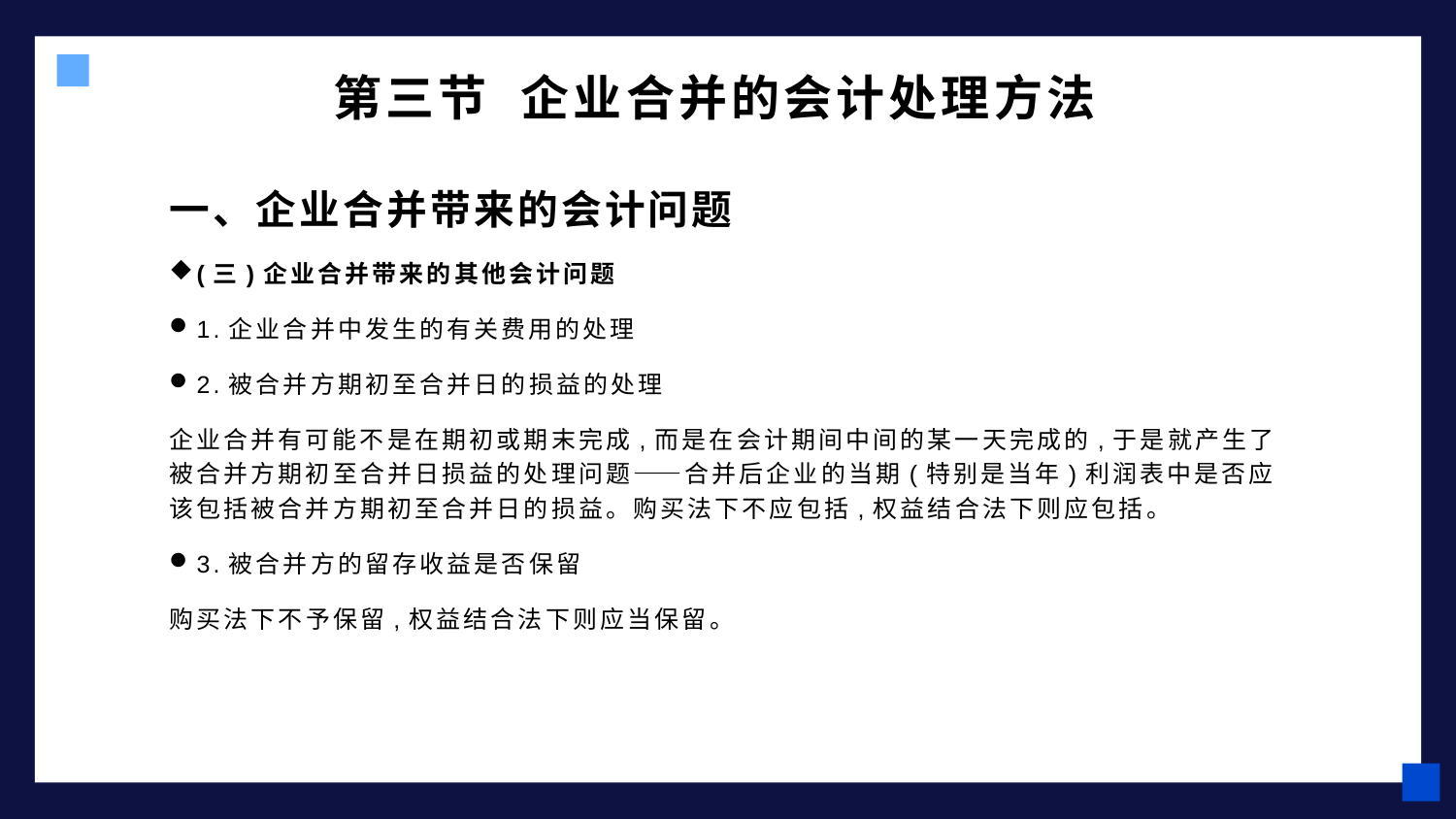

# 第三节  企业合并的会计处理方法
一、企业合并带来的会计问题
(三)企业合并带来的其他会计问题
1.企业合并中发生的有关费用的处理
2.被合并方期初至合并日的损益的处理
企业合并有可能不是在期初或期末完成,而是在会计期间中间的某一天完成的,于是就产生了被合并方期初至合并日损益的处理问题——合并后企业的当期(特别是当年)利润表中是否应该包括被合并方期初至合并日的损益。购买法下不应包括,权益结合法下则应包括。
3.被合并方的留存收益是否保留
购买法下不予保留,权益结合法下则应当保留。